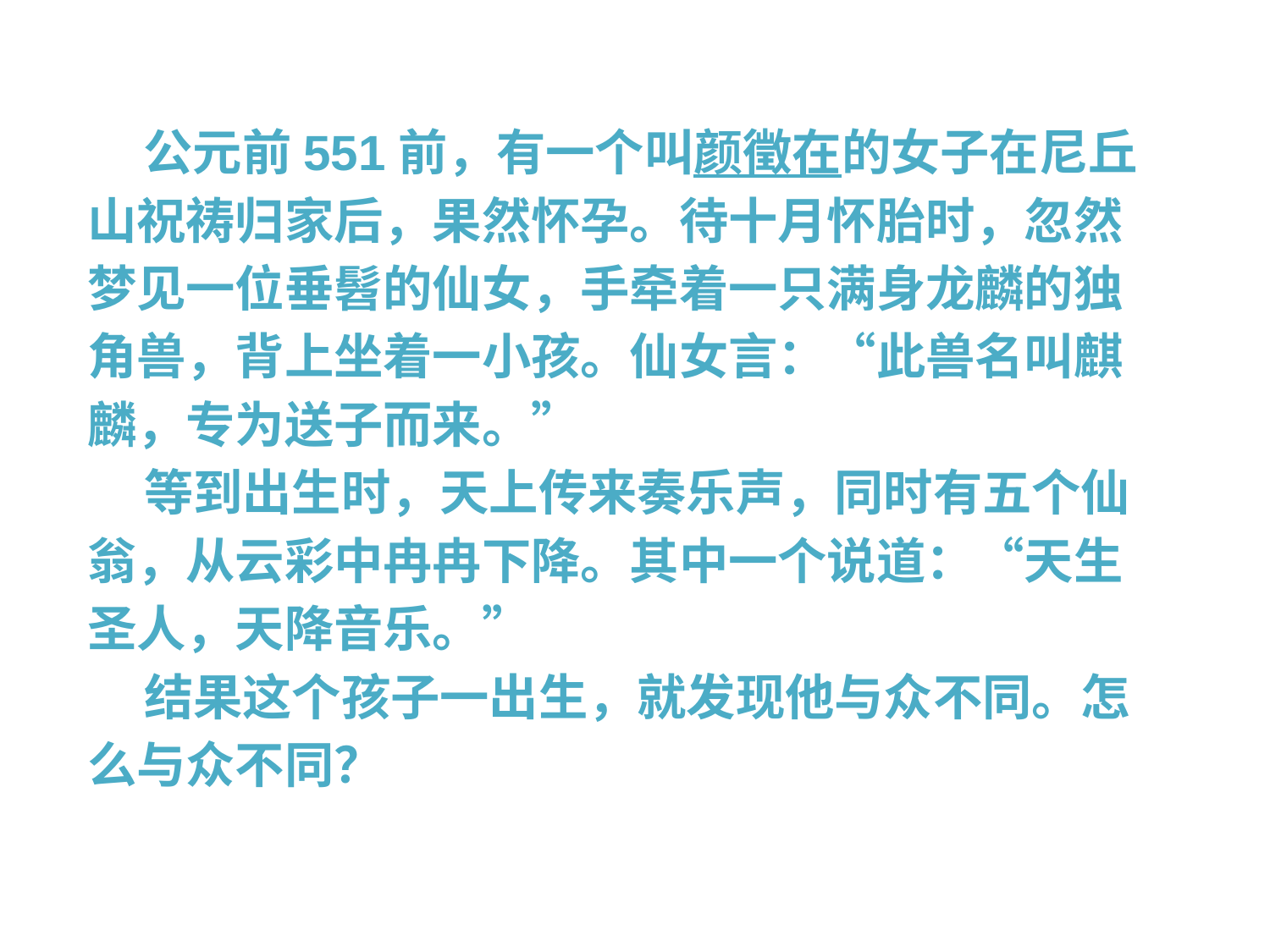

公元前551前，有一个叫颜徵在的女子在尼丘山祝祷归家后，果然怀孕。待十月怀胎时，忽然梦见一位垂髫的仙女，手牵着一只满身龙麟的独角兽，背上坐着一小孩。仙女言：“此兽名叫麒麟，专为送子而来。”
    等到出生时，天上传来奏乐声，同时有五个仙翁，从云彩中冉冉下降。其中一个说道：“天生圣人，天降音乐。”
    结果这个孩子一出生，就发现他与众不同。怎么与众不同？